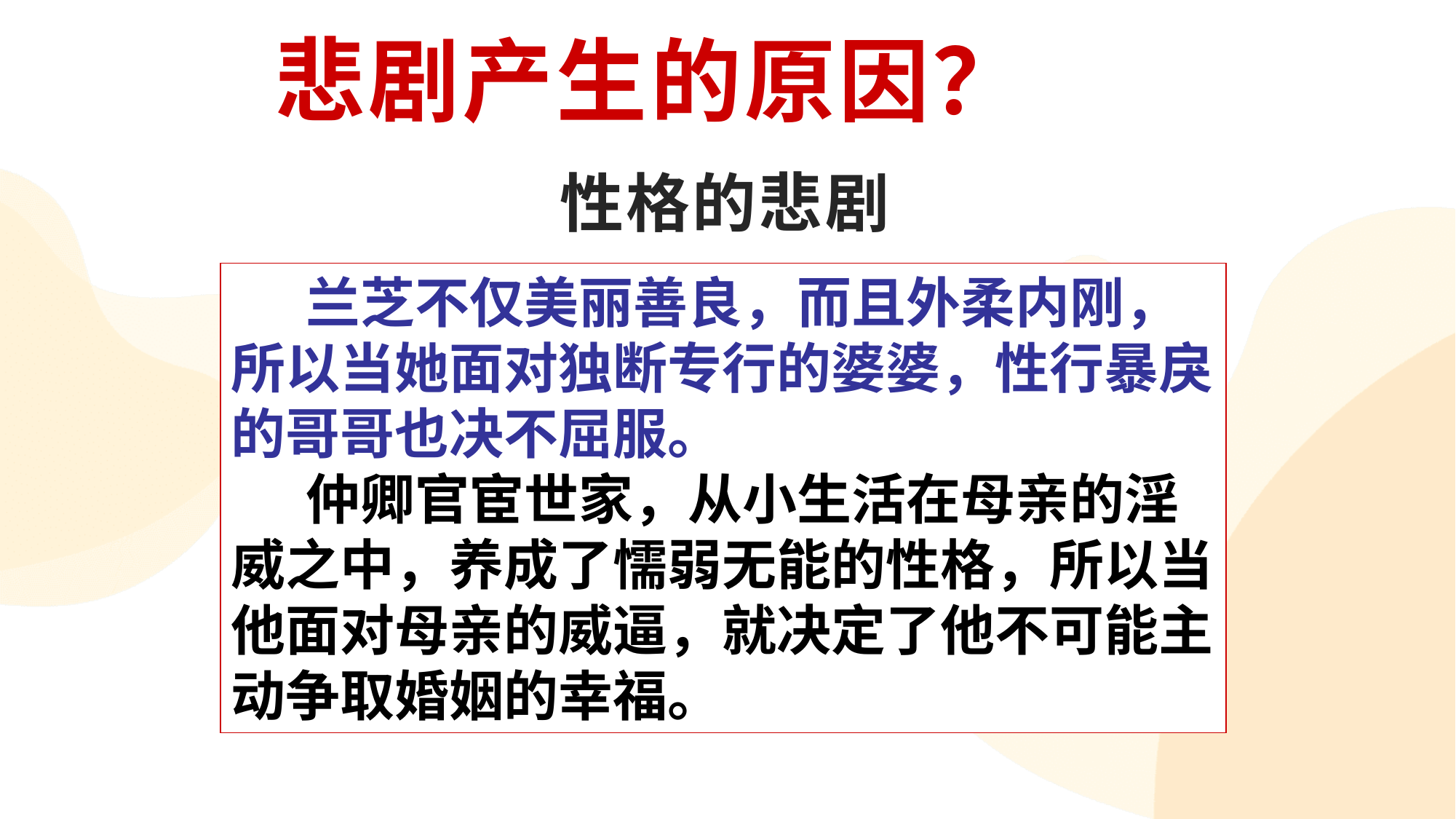

# 悲剧产生的原因？
性格的悲剧
     兰芝不仅美丽善良，而且外柔内刚，所以当她面对独断专行的婆婆，性行暴戾的哥哥也决不屈服。
     仲卿官宦世家，从小生活在母亲的淫威之中，养成了懦弱无能的性格，所以当他面对母亲的威逼，就决定了他不可能主动争取婚姻的幸福。